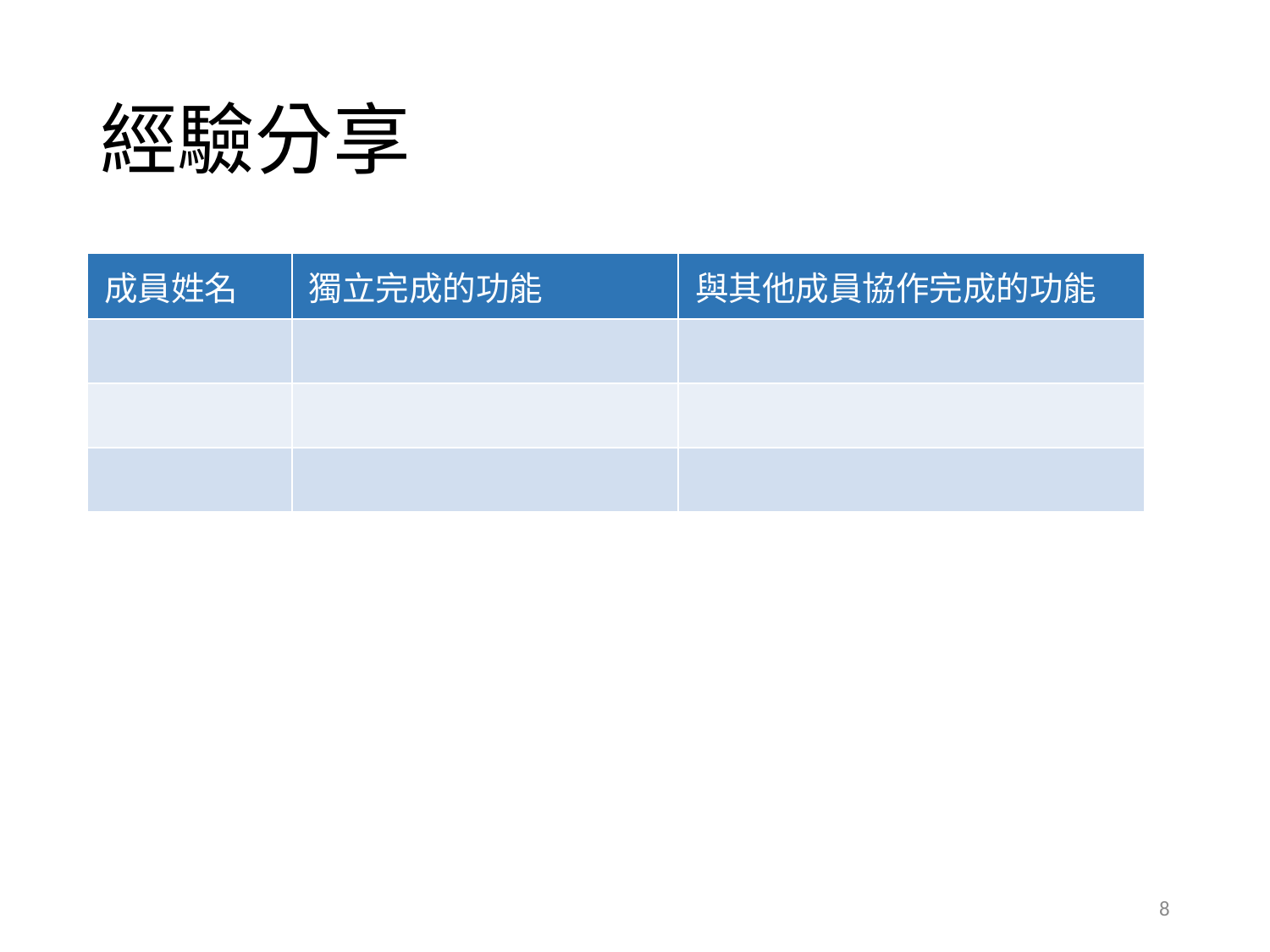

# 經驗分享
| 成員姓名 | 獨立完成的功能 | 與其他成員協作完成的功能 |
| --- | --- | --- |
|  |  |  |
|  |  |  |
|  |  |  |
8